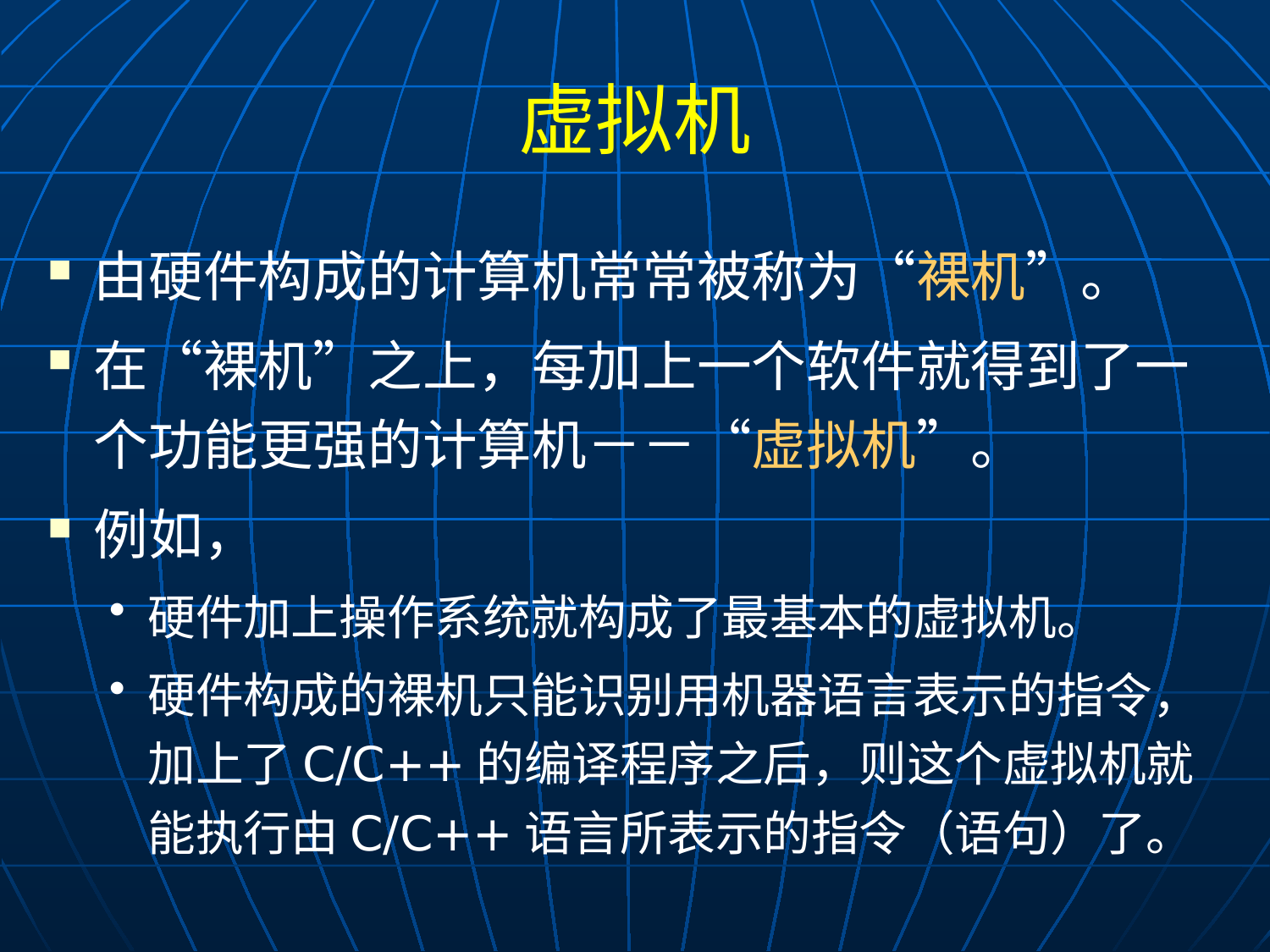

# 虚拟机
由硬件构成的计算机常常被称为“裸机”。
在“裸机”之上，每加上一个软件就得到了一个功能更强的计算机－－“虚拟机”。
例如，
硬件加上操作系统就构成了最基本的虚拟机。
硬件构成的裸机只能识别用机器语言表示的指令，加上了C/C++的编译程序之后，则这个虚拟机就能执行由C/C++语言所表示的指令（语句）了。